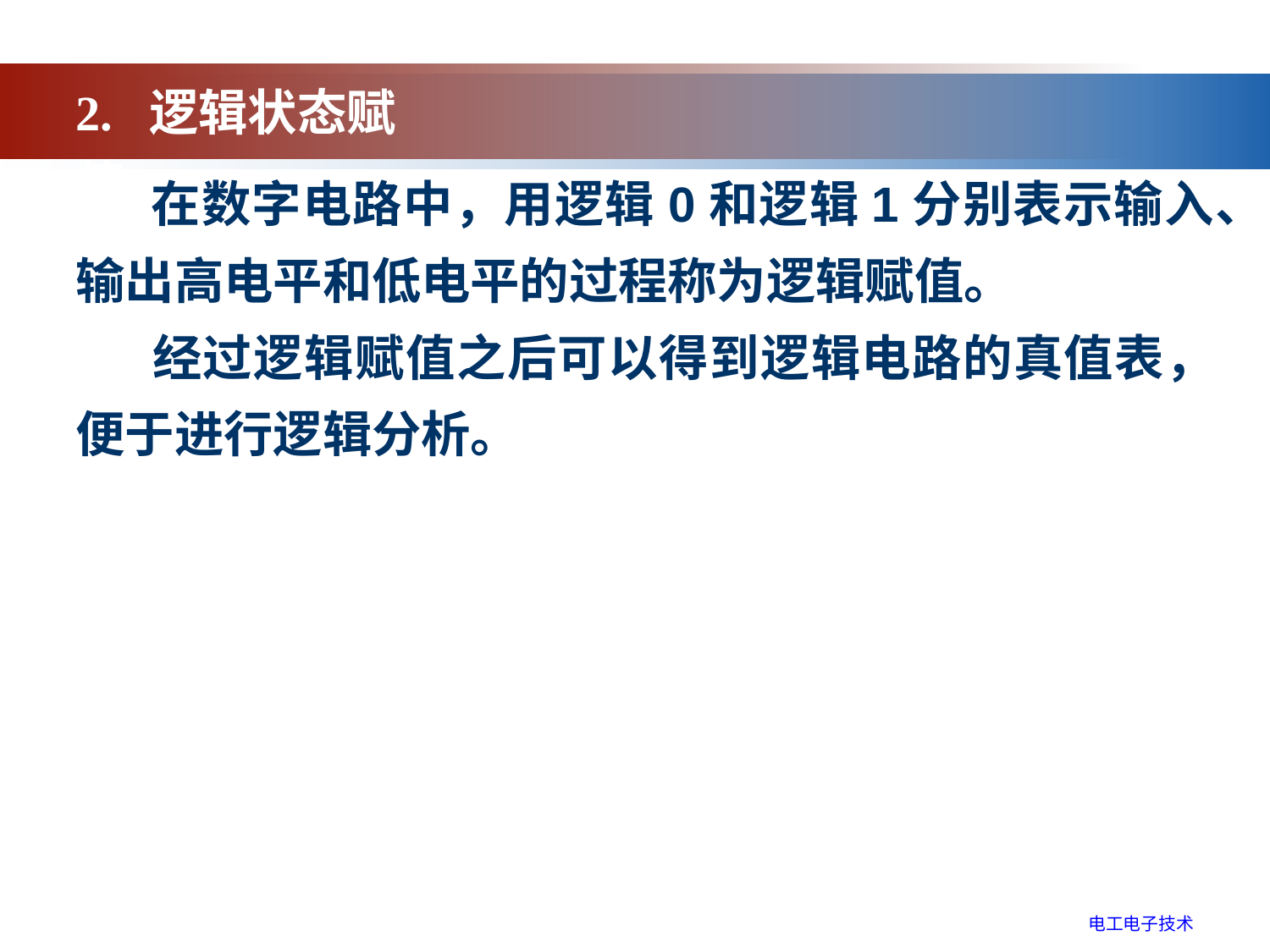

2.  逻辑状态赋值
     在数字电路中，用逻辑0和逻辑1分别表示输入、输出高电平和低电平的过程称为逻辑赋值。
     经过逻辑赋值之后可以得到逻辑电路的真值表，便于进行逻辑分析。
电工电子技术
57